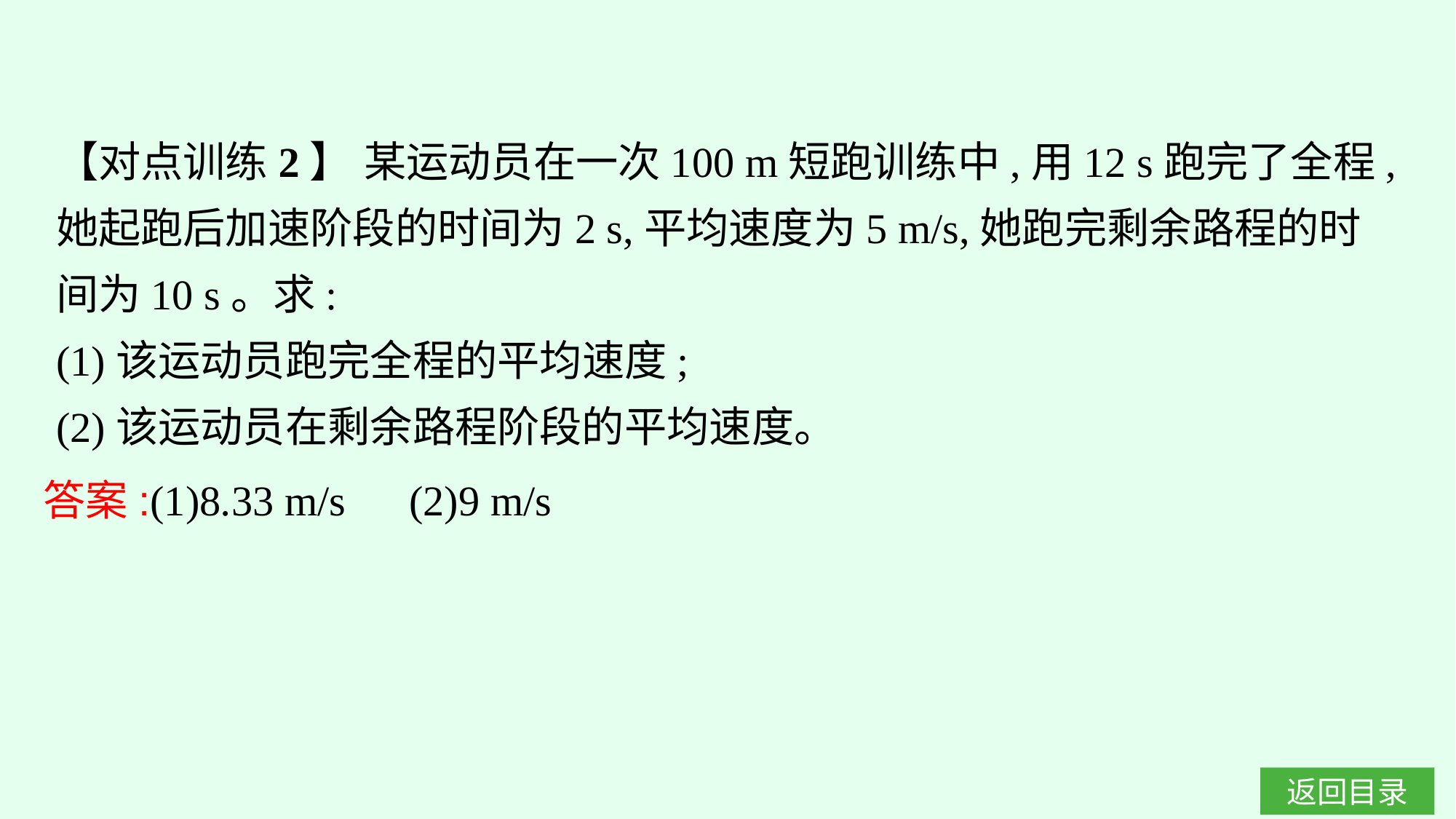

【对点训练2】 某运动员在一次100 m短跑训练中,用12 s跑完了全程,她起跑后加速阶段的时间为2 s,平均速度为5 m/s,她跑完剩余路程的时间为10 s。求:
(1)该运动员跑完全程的平均速度;
(2)该运动员在剩余路程阶段的平均速度。
答案:(1)8.33 m/s　(2)9 m/s